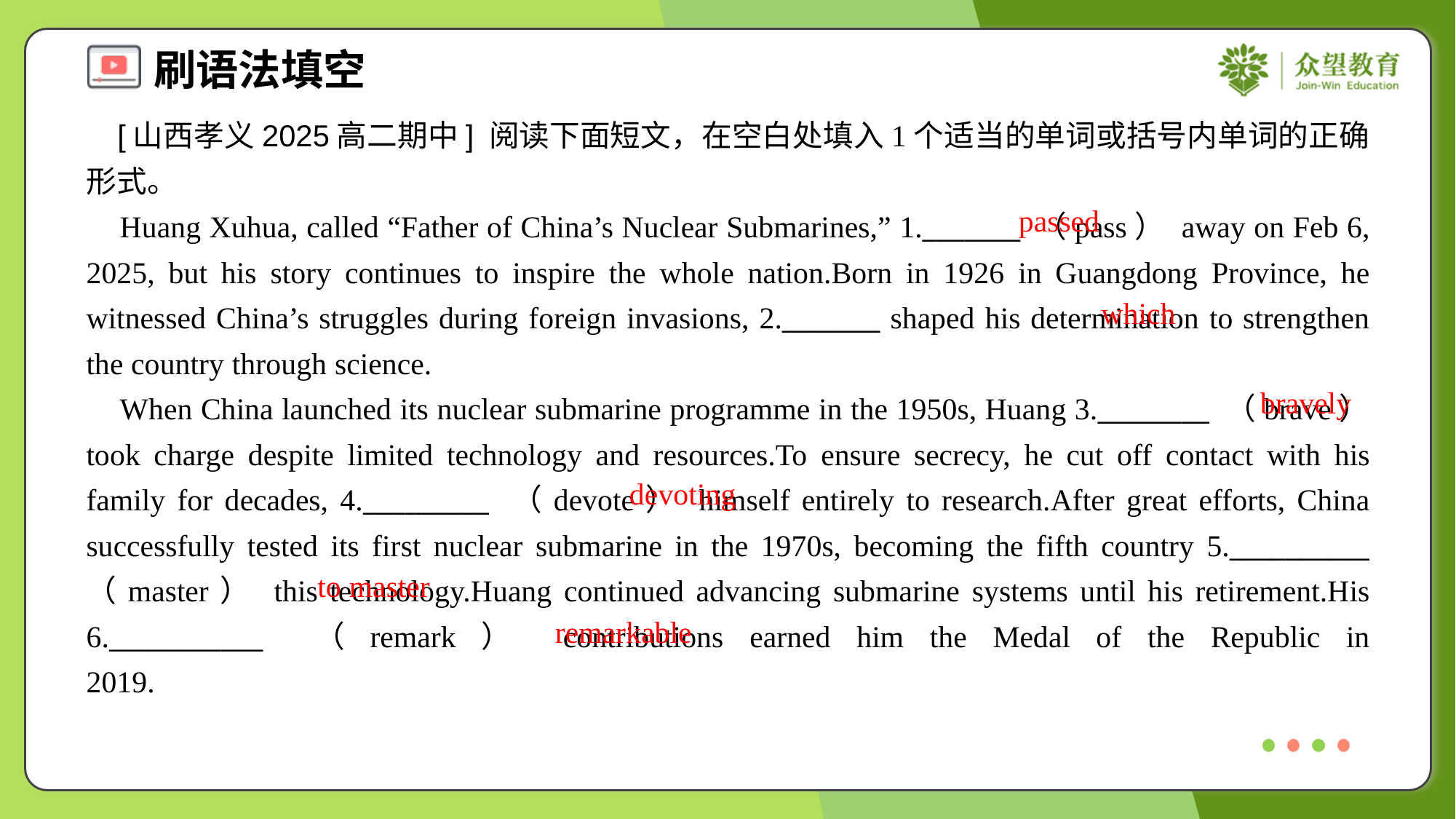

[山西孝义2025高二期中] 阅读下面短文，在空白处填入1个适当的单词或括号内单词的正确形式。
    Huang Xuhua, called “Father of China’s Nuclear Submarines,” 1._______ （pass） away on Feb 6, 2025, but his story continues to inspire the whole nation.Born in 1926 in Guangdong Province, he witnessed China’s struggles during foreign invasions, 2._______ shaped his determination to strengthen the country through science.
    When China launched its nuclear submarine programme in the 1950s, Huang 3.________ （brave） took charge despite limited technology and resources.To ensure secrecy, he cut off contact with his family for decades, 4._________ （devote） himself entirely to research.After great efforts, China successfully tested its first nuclear submarine in the 1970s, becoming the fifth country 5.__________ （master） this technology.Huang continued advancing submarine systems until his retirement.His 6.___________ （remark） contributions earned him the Medal of the Republic in 2019.#1.2
passed
which
bravely
devoting
to master
remarkable